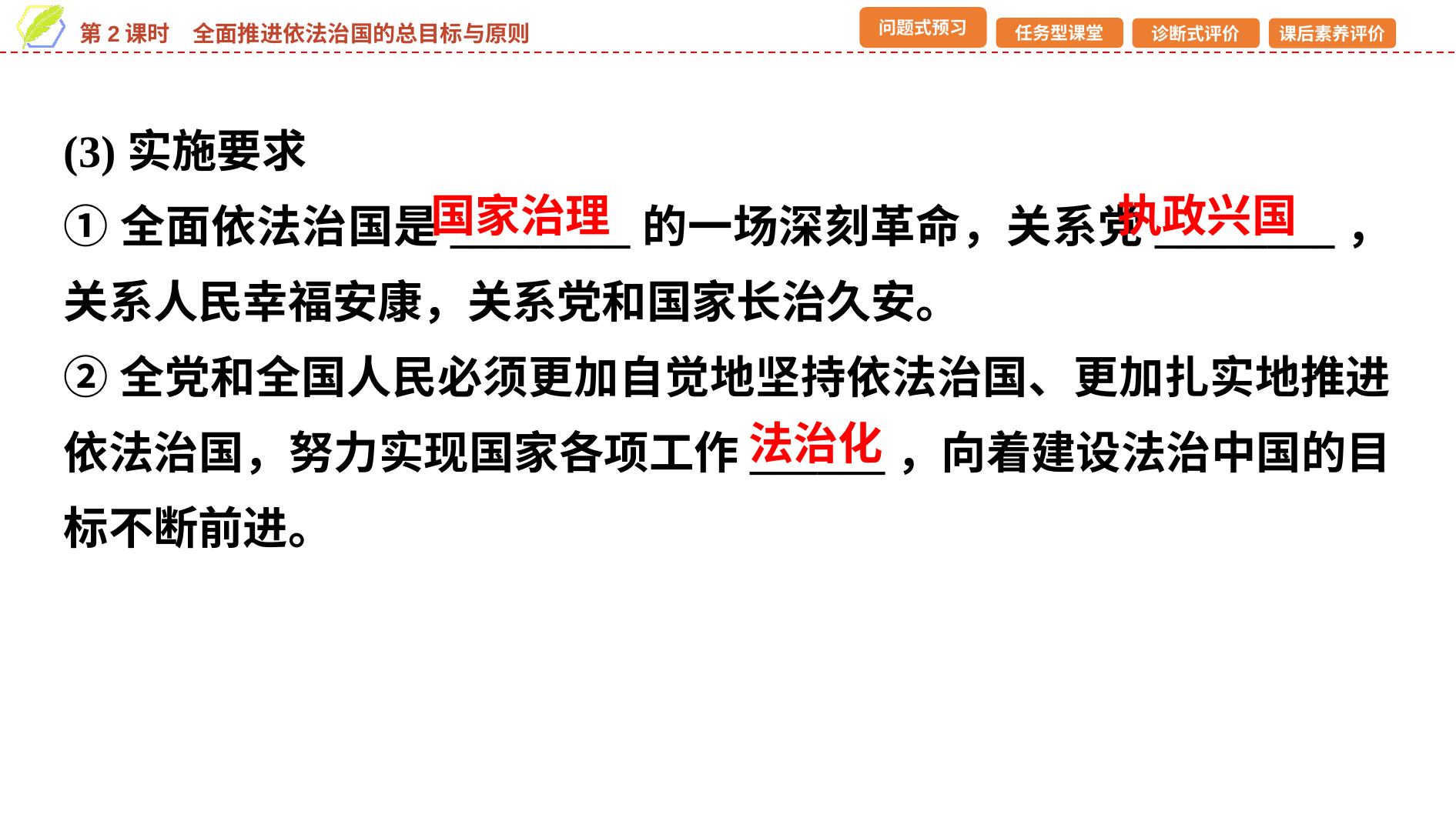

(3)实施要求
①全面依法治国是________的一场深刻革命，关系党________，关系人民幸福安康，关系党和国家长治久安。
②全党和全国人民必须更加自觉地坚持依法治国、更加扎实地推进依法治国，努力实现国家各项工作______，向着建设法治中国的目标不断前进。
国家治理
执政兴国
法治化